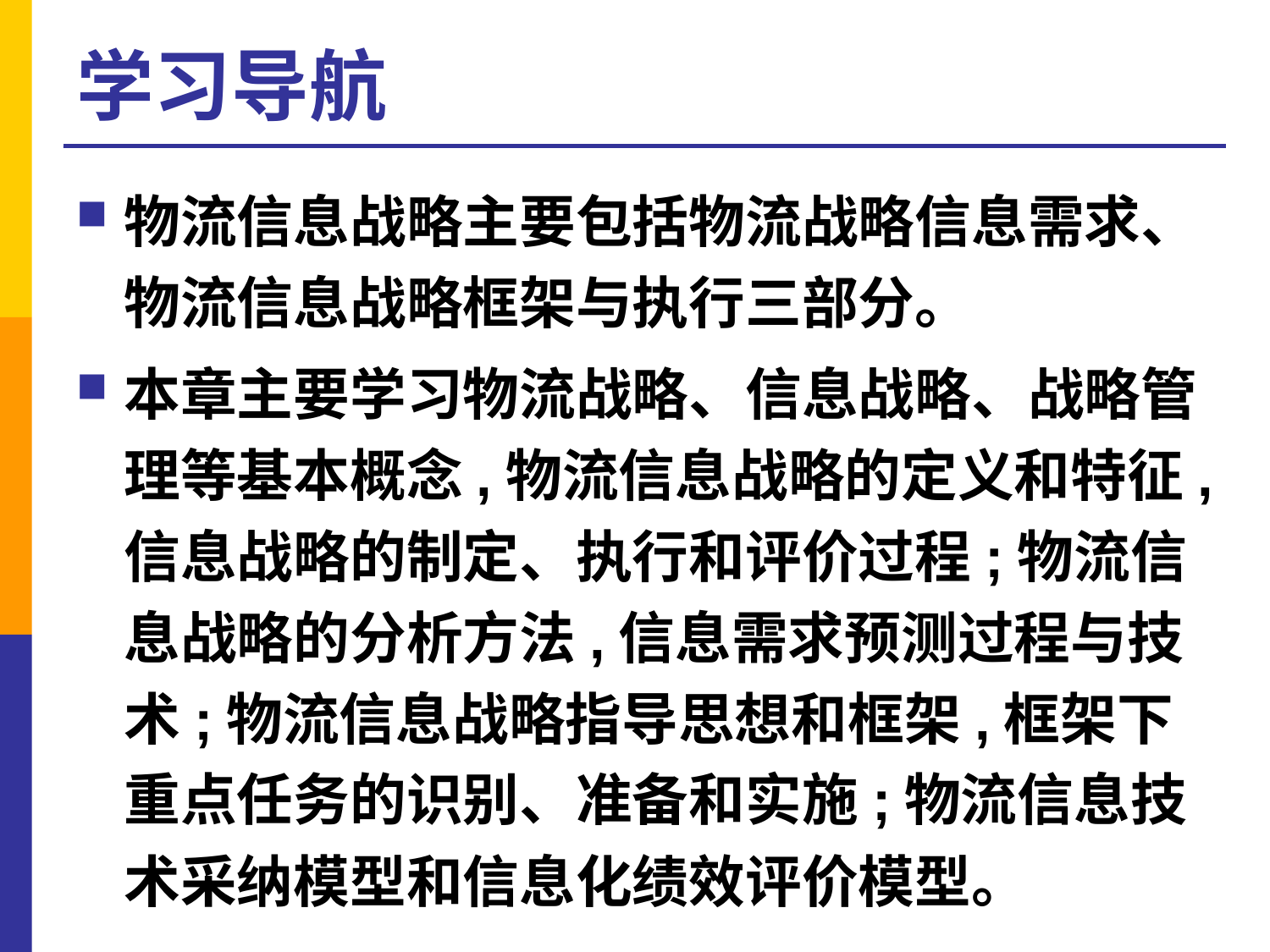

# 学习导航
物流信息战略主要包括物流战略信息需求、物流信息战略框架与执行三部分。
本章主要学习物流战略、信息战略、战略管理等基本概念,物流信息战略的定义和特征,信息战略的制定、执行和评价过程;物流信息战略的分析方法,信息需求预测过程与技术;物流信息战略指导思想和框架,框架下重点任务的识别、准备和实施;物流信息技术采纳模型和信息化绩效评价模型。